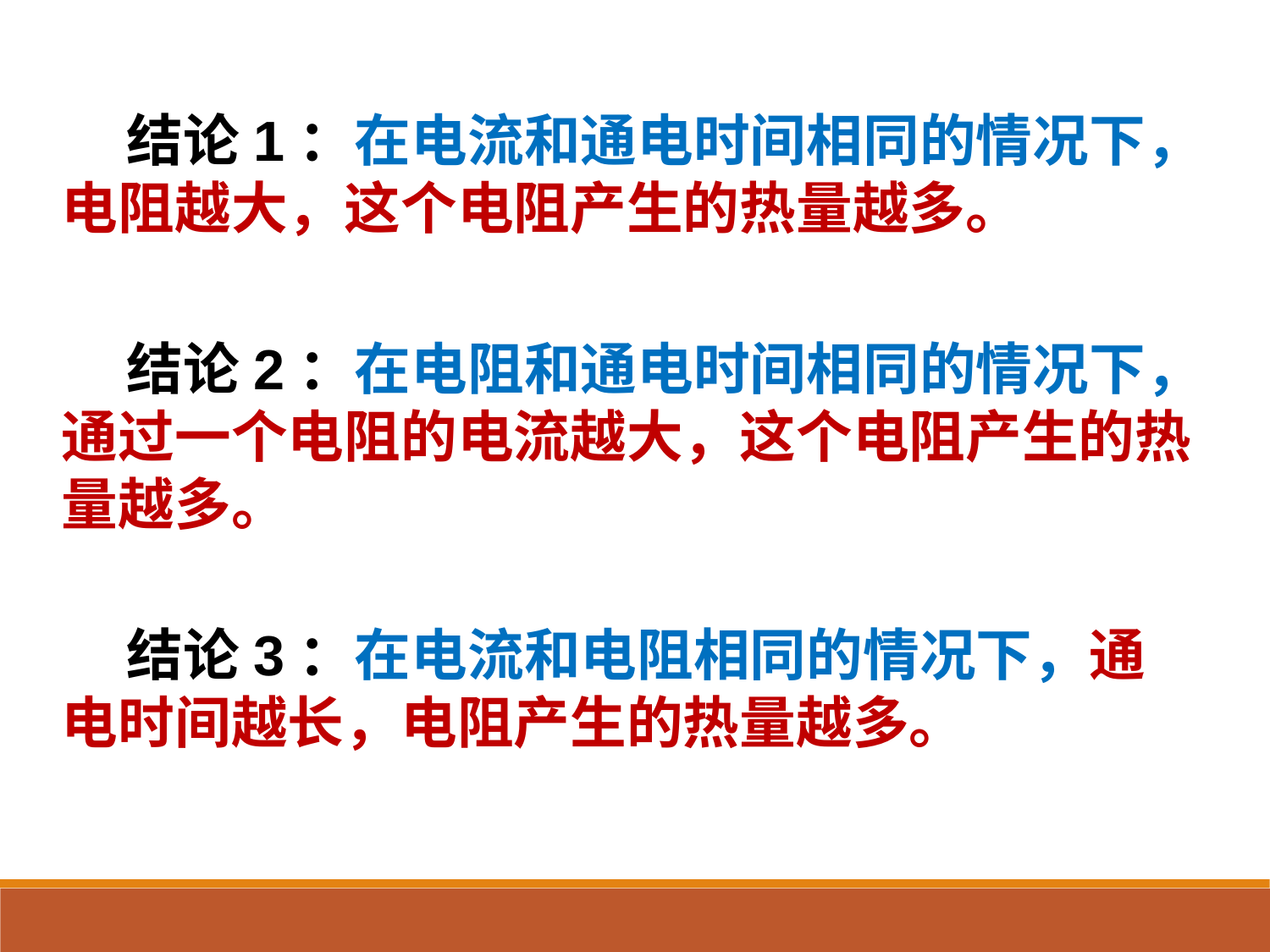

结论1：在电流和通电时间相同的情况下，电阻越大，这个电阻产生的热量越多。
    结论2：在电阻和通电时间相同的情况下，通过一个电阻的电流越大，这个电阻产生的热量越多。

    结论3：在电流和电阻相同的情况下，通电时间越长，电阻产生的热量越多。